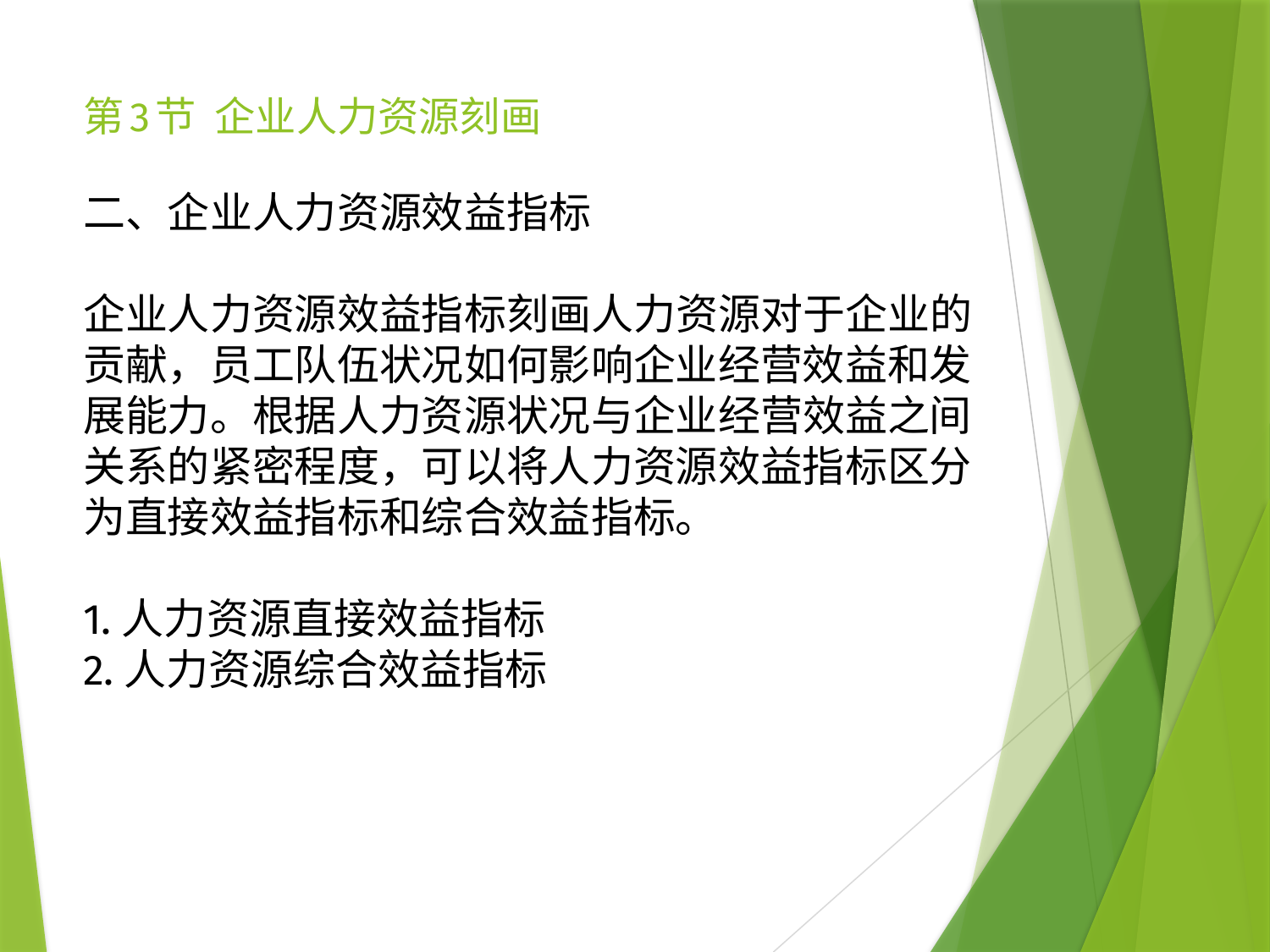

# 第3节  企业人力资源刻画
二、企业人力资源效益指标

企业人力资源效益指标刻画人力资源对于企业的贡献，员工队伍状况如何影响企业经营效益和发展能力。根据人力资源状况与企业经营效益之间关系的紧密程度，可以将人力资源效益指标区分为直接效益指标和综合效益指标。

1.人力资源直接效益指标
2.人力资源综合效益指标